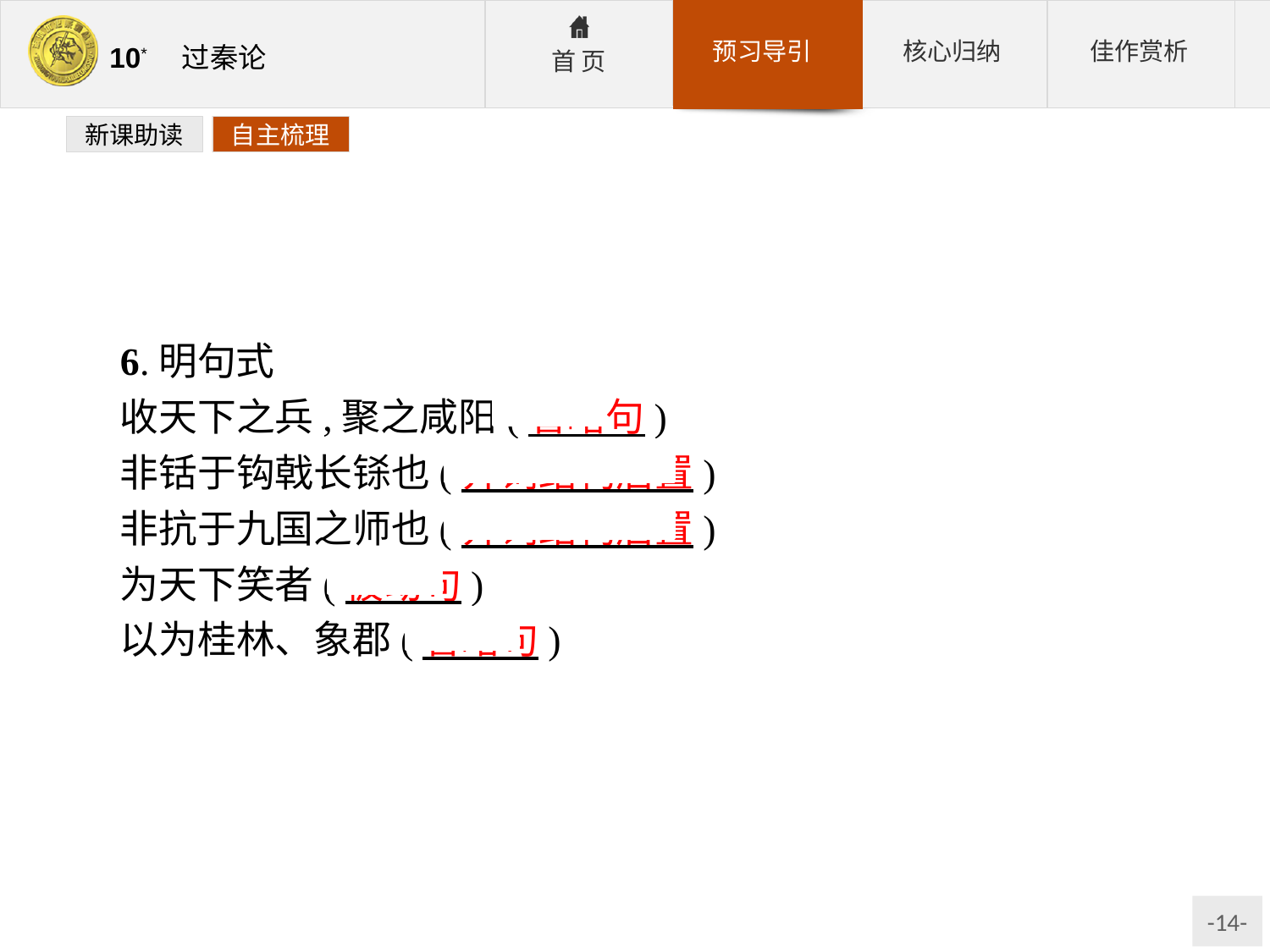

新课助读
自主梳理
6.明句式
收天下之兵,聚之咸阳(省略句)
非铦于钩戟长铩也(介词结构后置)
非抗于九国之师也(介词结构后置)
为天下笑者(被动句)
以为桂林、象郡(省略句)